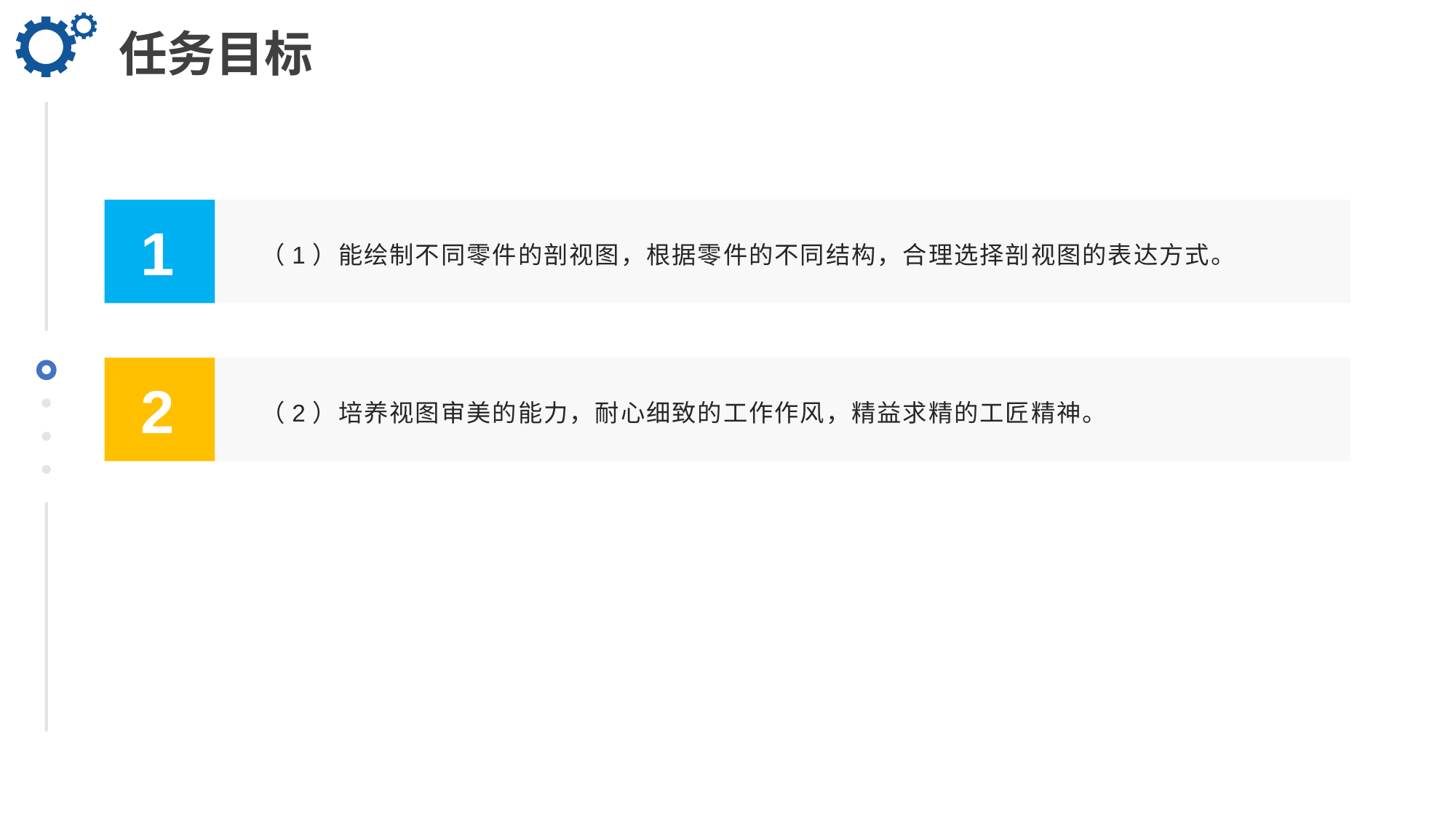

任务目标

（1）能绘制不同零件的剖视图，根据零件的不同结构，合理选择剖视图的表达方式。
1

（2）培养视图审美的能力，耐心细致的工作作风，精益求精的工匠精神。
2
14